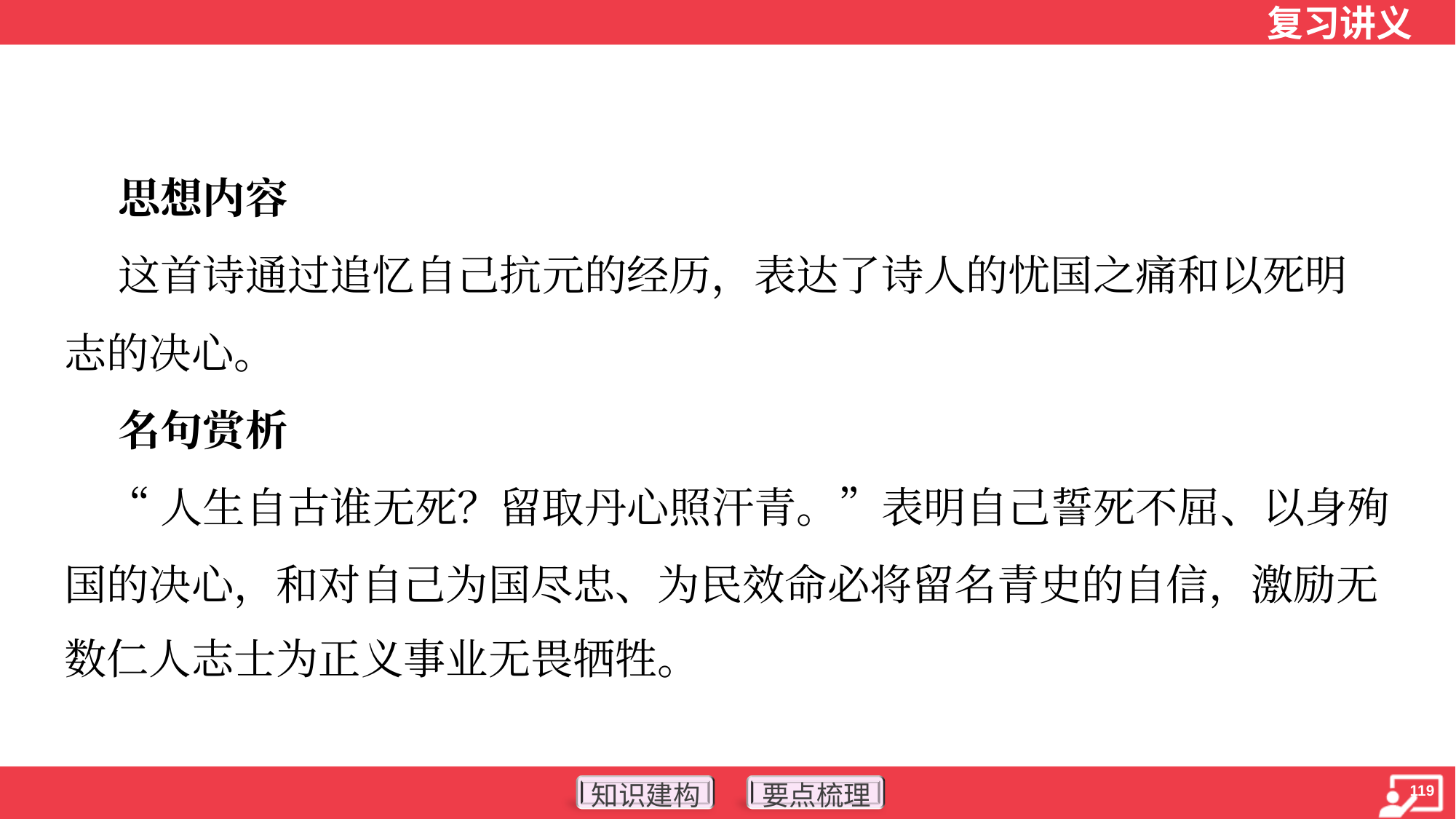

思想内容
    这首诗通过追忆自己抗元的经历，表达了诗人的忧国之痛和以死明
志的决心。
    名句赏析
    “人生自古谁无死？留取丹心照汗青。”表明自己誓死不屈、以身殉
国的决心，和对自己为国尽忠、为民效命必将留名青史的自信，激励无
数仁人志士为正义事业无畏牺牲。